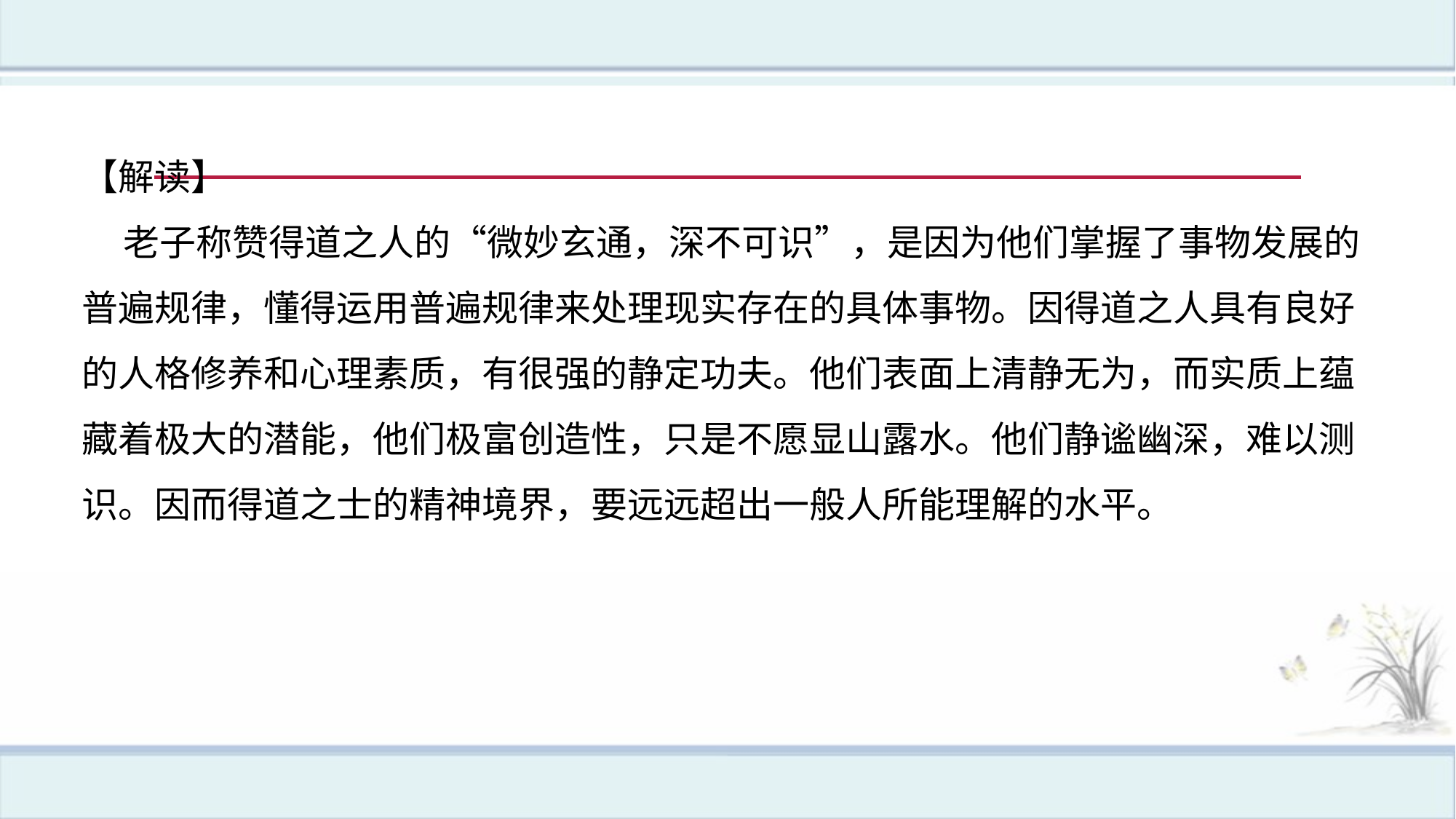

【解读】
    老子称赞得道之人的“微妙玄通，深不可识”，是因为他们掌握了事物发展的普遍规律，懂得运用普遍规律来处理现实存在的具体事物。因得道之人具有良好的人格修养和心理素质，有很强的静定功夫。他们表面上清静无为，而实质上蕴藏着极大的潜能，他们极富创造性，只是不愿显山露水。他们静谧幽深，难以测识。因而得道之士的精神境界，要远远超出一般人所能理解的水平。